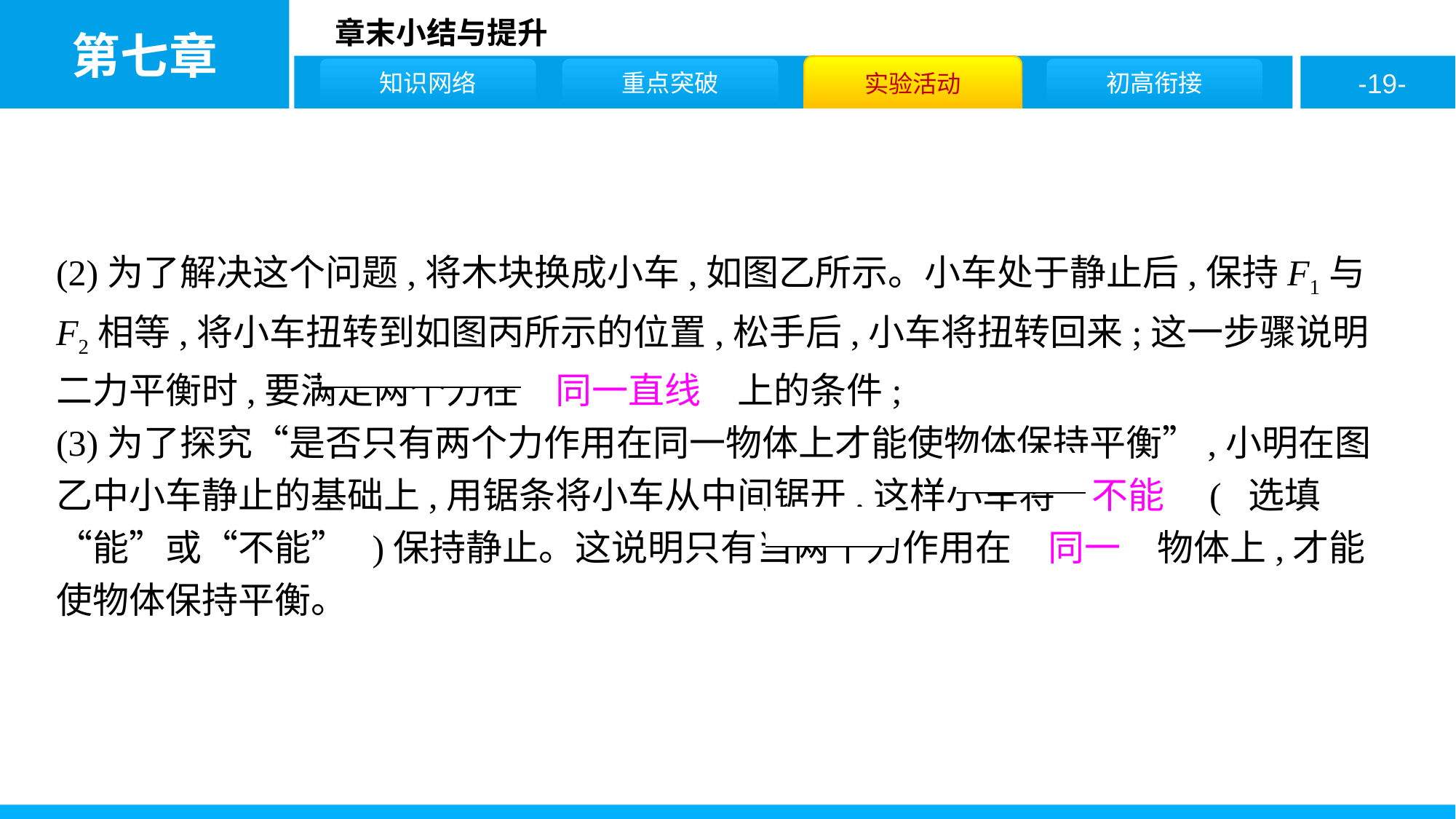

(2)为了解决这个问题,将木块换成小车,如图乙所示。小车处于静止后,保持F1与F2相等,将小车扭转到如图丙所示的位置,松手后,小车将扭转回来;这一步骤说明二力平衡时,要满足两个力在　同一直线　上的条件;
(3)为了探究“是否只有两个力作用在同一物体上才能使物体保持平衡”,小明在图乙中小车静止的基础上,用锯条将小车从中间锯开,这样小车将　不能　(  选填“能”或“不能”  )保持静止。这说明只有当两个力作用在　同一　物体上,才能使物体保持平衡。